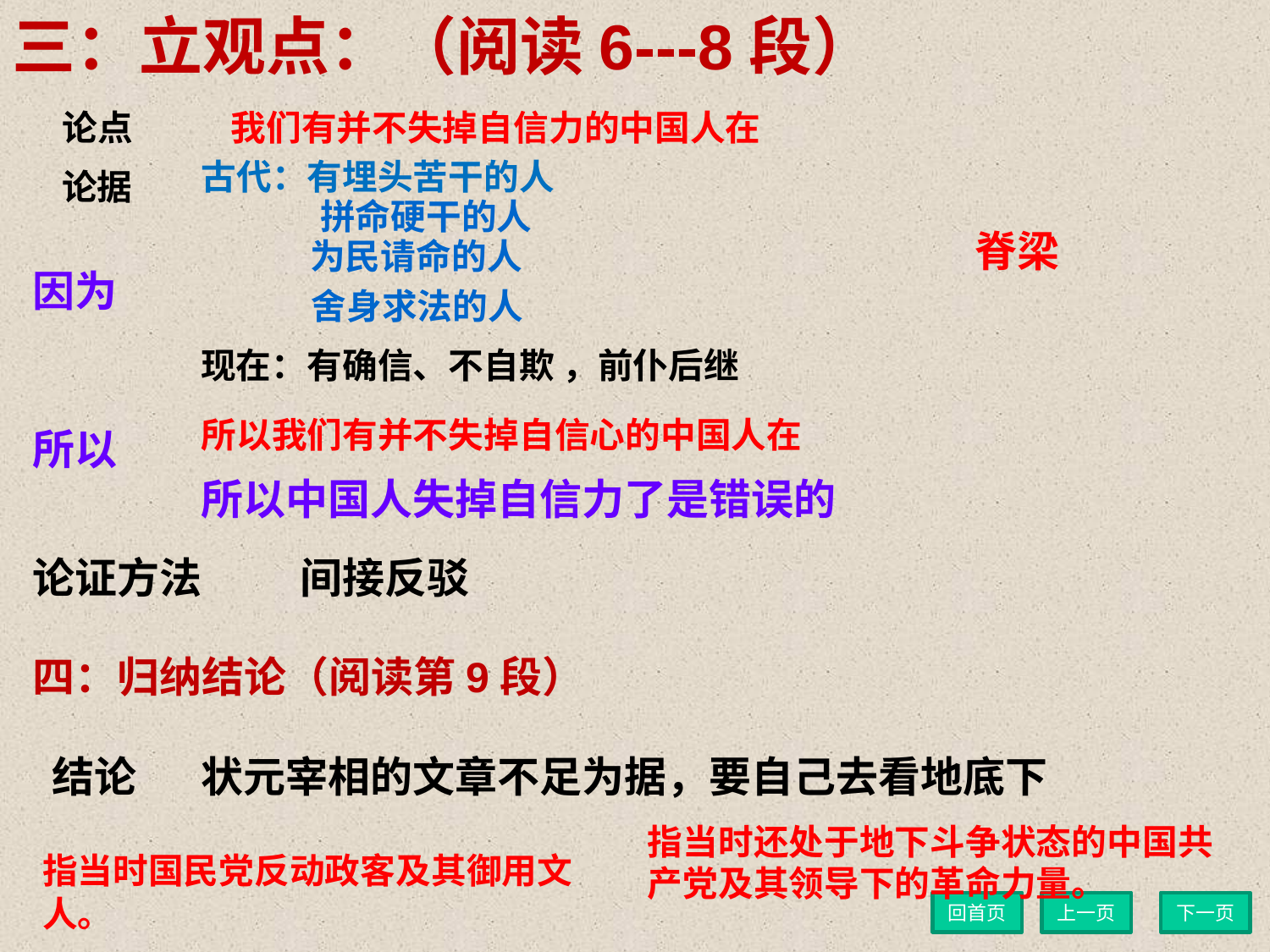

三：立观点：（阅读6---8段）
论点
我们有并不失掉自信力的中国人在
古代：有埋头苦干的人
论据
拼命硬干的人
脊梁
为民请命的人
因为
舍身求法的人
现在：有确信、不自欺 ，前仆后继
所以我们有并不失掉自信心的中国人在
所以
所以中国人失掉自信力了是错误的
论证方法
间接反驳
四：归纳结论（阅读第9段）
结论
状元宰相的文章不足为据，要自己去看地底下
指当时还处于地下斗争状态的中国共产党及其领导下的革命力量。
指当时国民党反动政客及其御用文人。
回首页
上一页
下一页